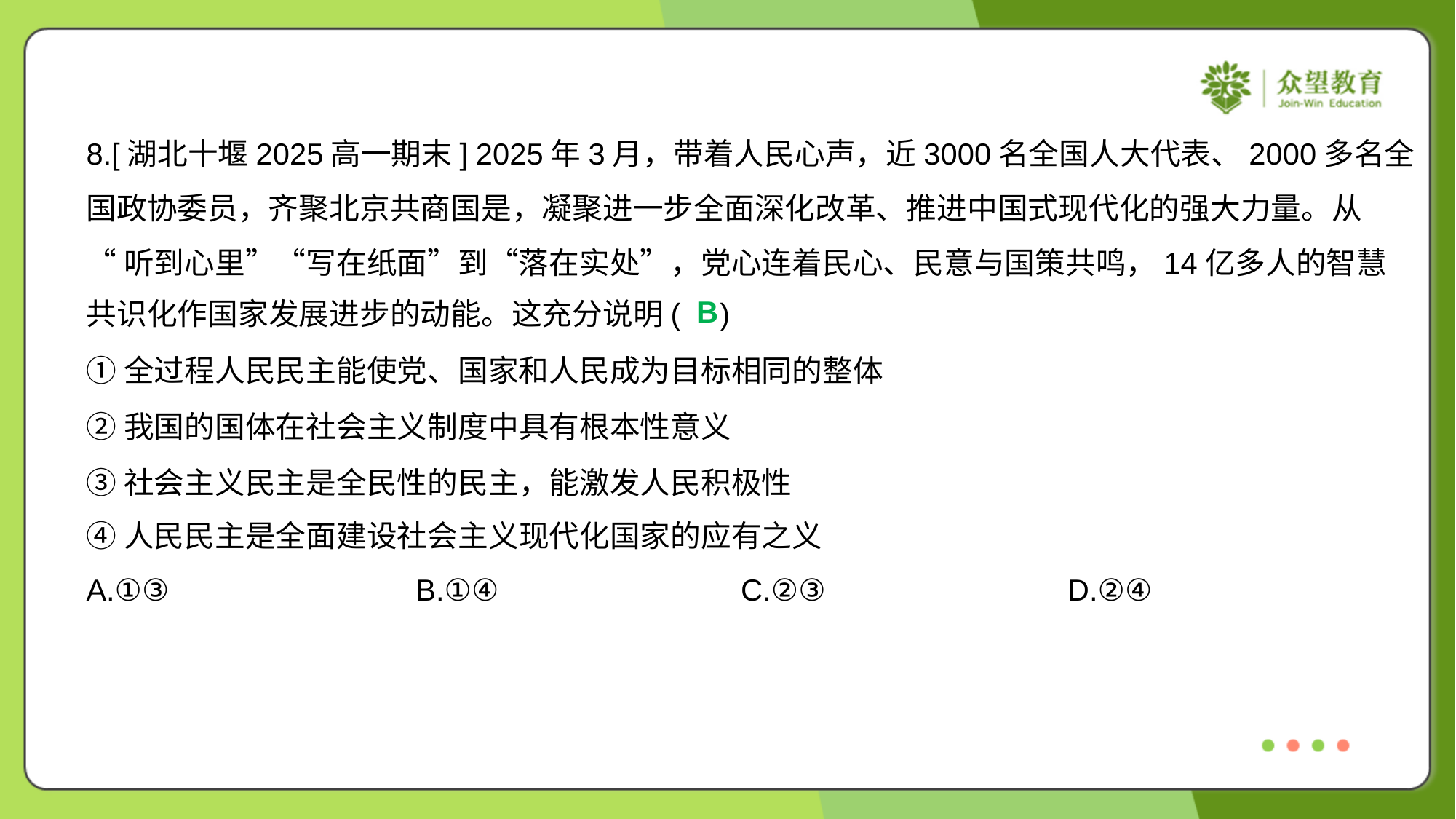

8.[湖北十堰2025高一期末] 2025年3月，带着人民心声，近3000名全国人大代表、2000多名全
国政协委员，齐聚北京共商国是，凝聚进一步全面深化改革、推进中国式现代化的强大力量。从
“听到心里”“写在纸面”到“落在实处”，党心连着民心、民意与国策共鸣，14亿多人的智慧
共识化作国家发展进步的动能。这充分说明(     )
B
①全过程人民民主能使党、国家和人民成为目标相同的整体
②我国的国体在社会主义制度中具有根本性意义
③社会主义民主是全民性的民主，能激发人民积极性
④人民民主是全面建设社会主义现代化国家的应有之义
A.①③	B.①④	C.②③	D.②④